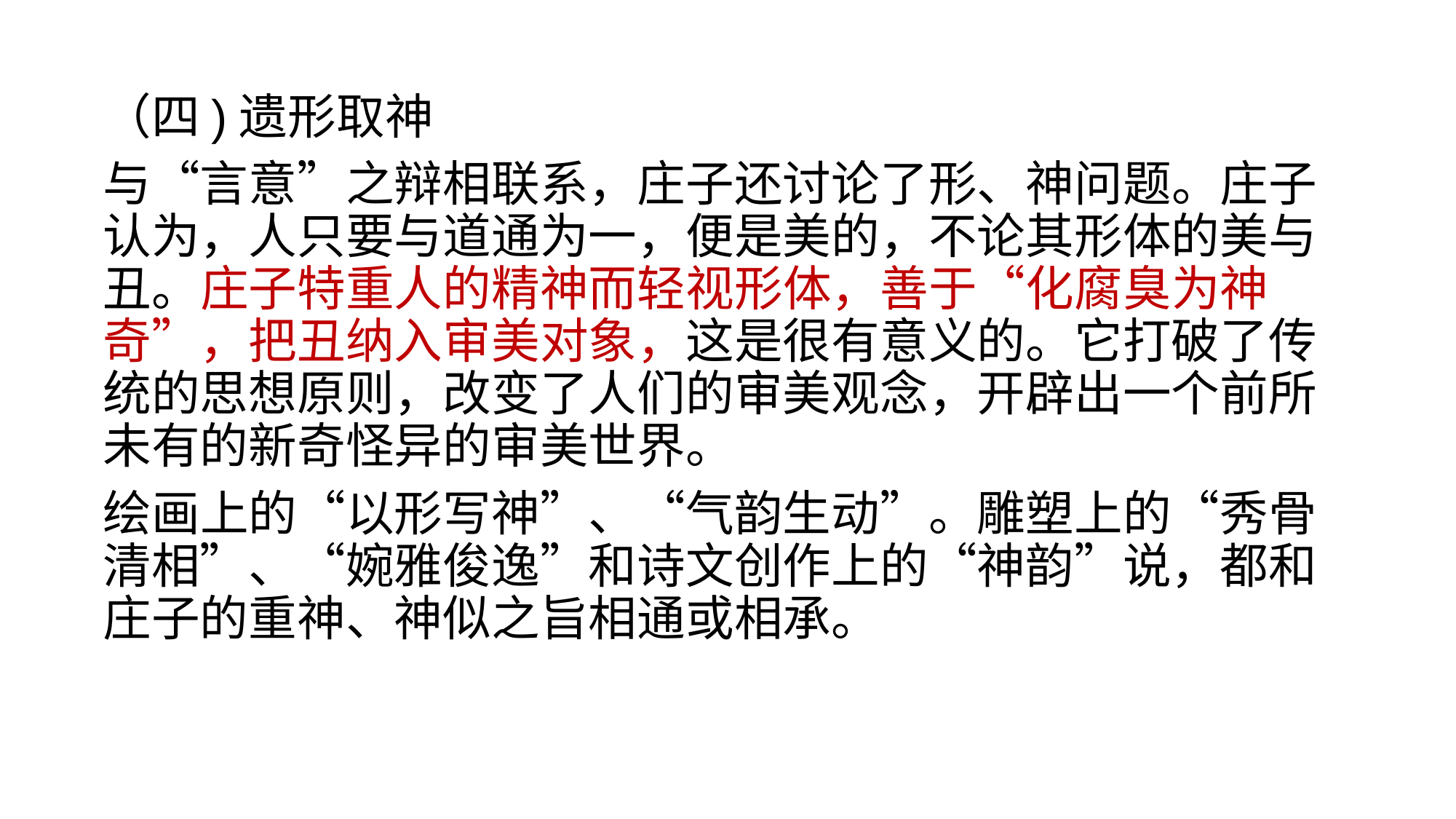

（四)遗形取神
与“言意”之辩相联系，庄子还讨论了形、神问题。庄子认为，人只要与道通为一，便是美的，不论其形体的美与丑。庄子特重人的精神而轻视形体，善于“化腐臭为神奇”，把丑纳入审美对象，这是很有意义的。它打破了传统的思想原则，改变了人们的审美观念，开辟出一个前所未有的新奇怪异的审美世界。
绘画上的“以形写神”、“气韵生动”。雕塑上的“秀骨清相”、“婉雅俊逸”和诗文创作上的“神韵”说，都和庄子的重神、神似之旨相通或相承。